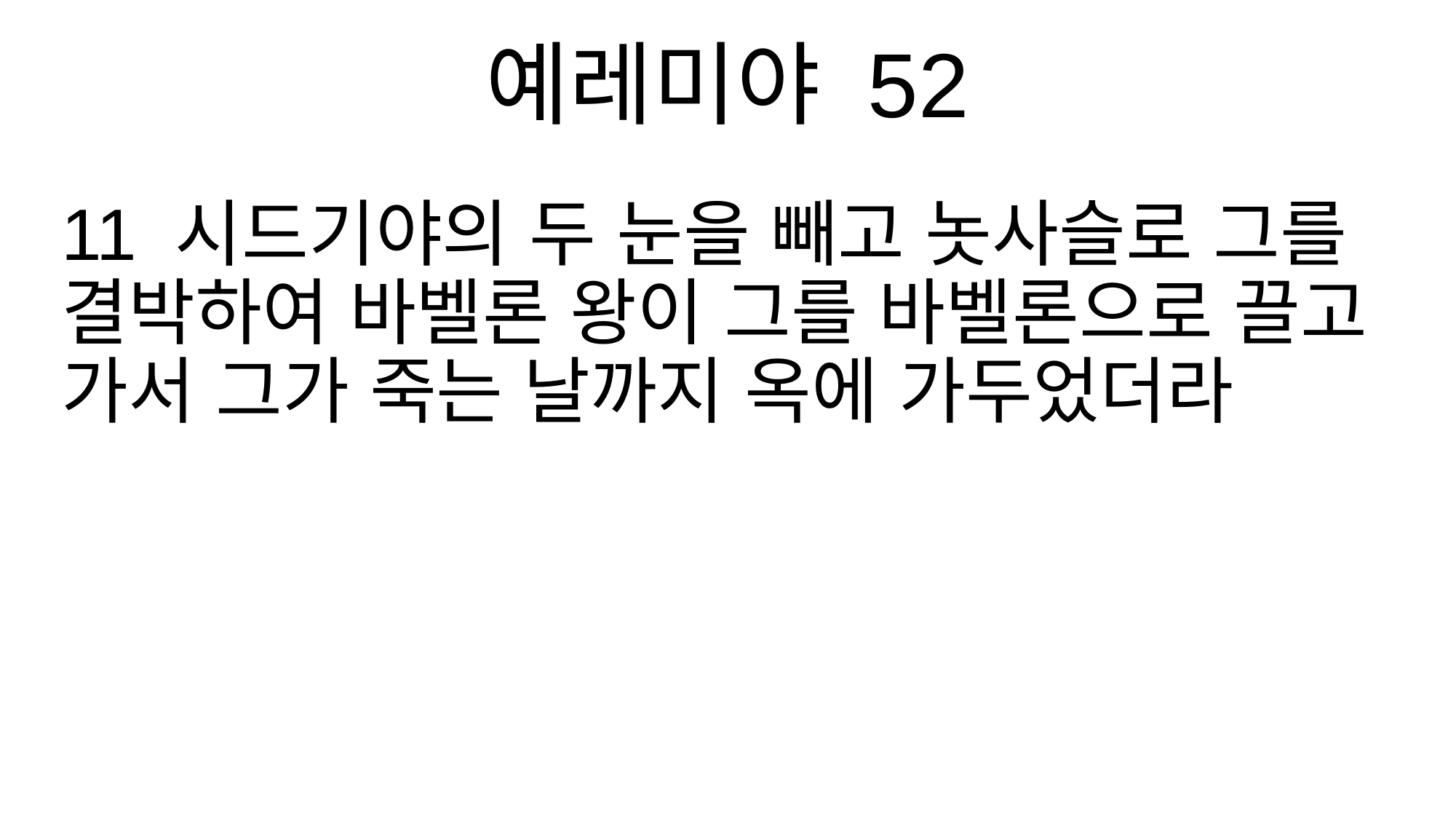

예레미야 52
11 시드기야의 두 눈을 빼고 놋사슬로 그를 결박하여 바벨론 왕이 그를 바벨론으로 끌고 가서 그가 죽는 날까지 옥에 가두었더라